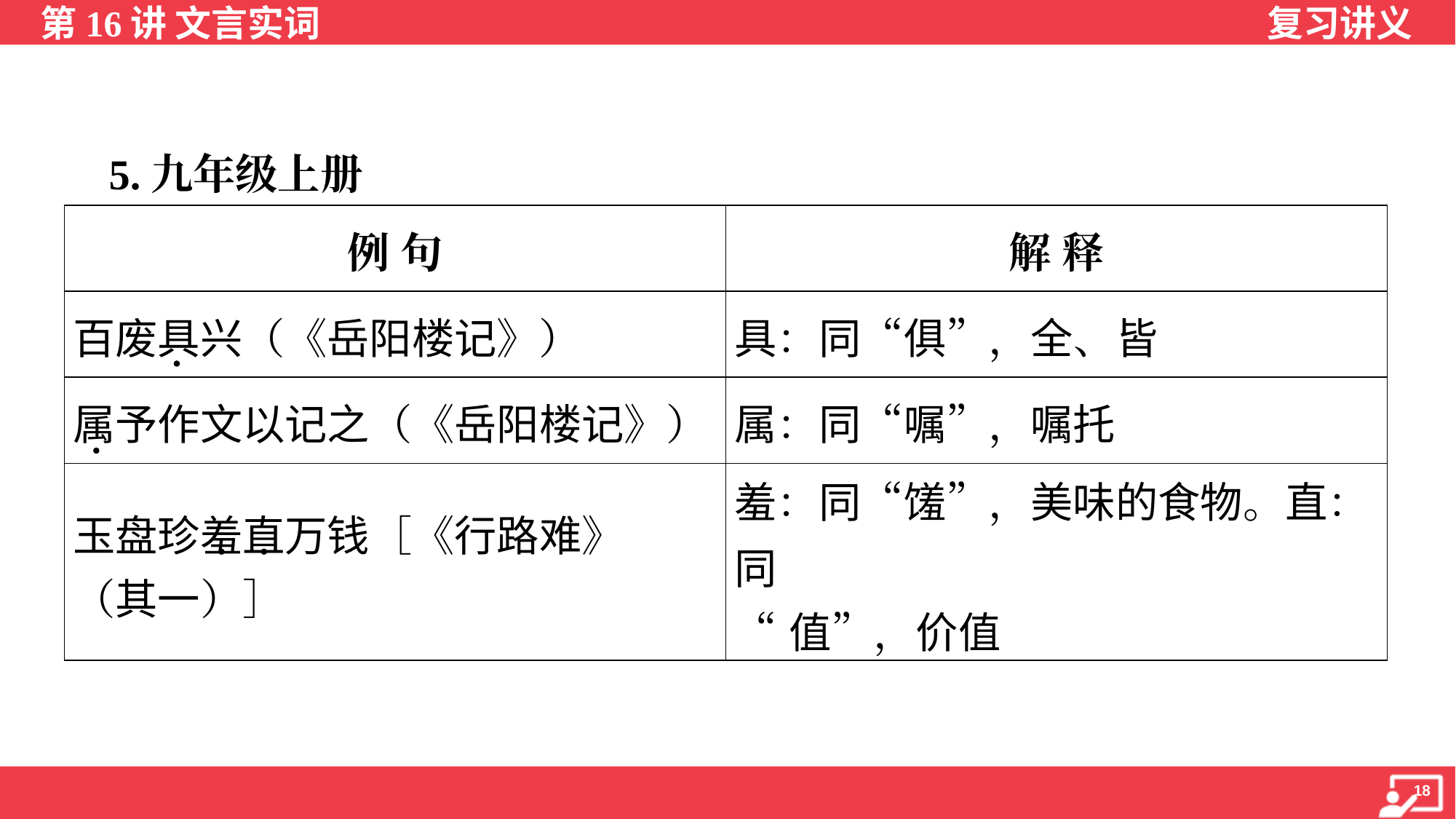

5.九年级上册
| 例 句 | 解 释 |
| --- | --- |
| 百废具兴（《岳阳楼记》） | 具：同“俱”，全、皆 |
| 属予作文以记之（《岳阳楼记》） | 属：同“嘱”，嘱托 |
| 玉盘珍羞直万钱［《行路难》 （其一）］ | 羞：同“馐”，美味的食物。直：同 “值”，价值 |